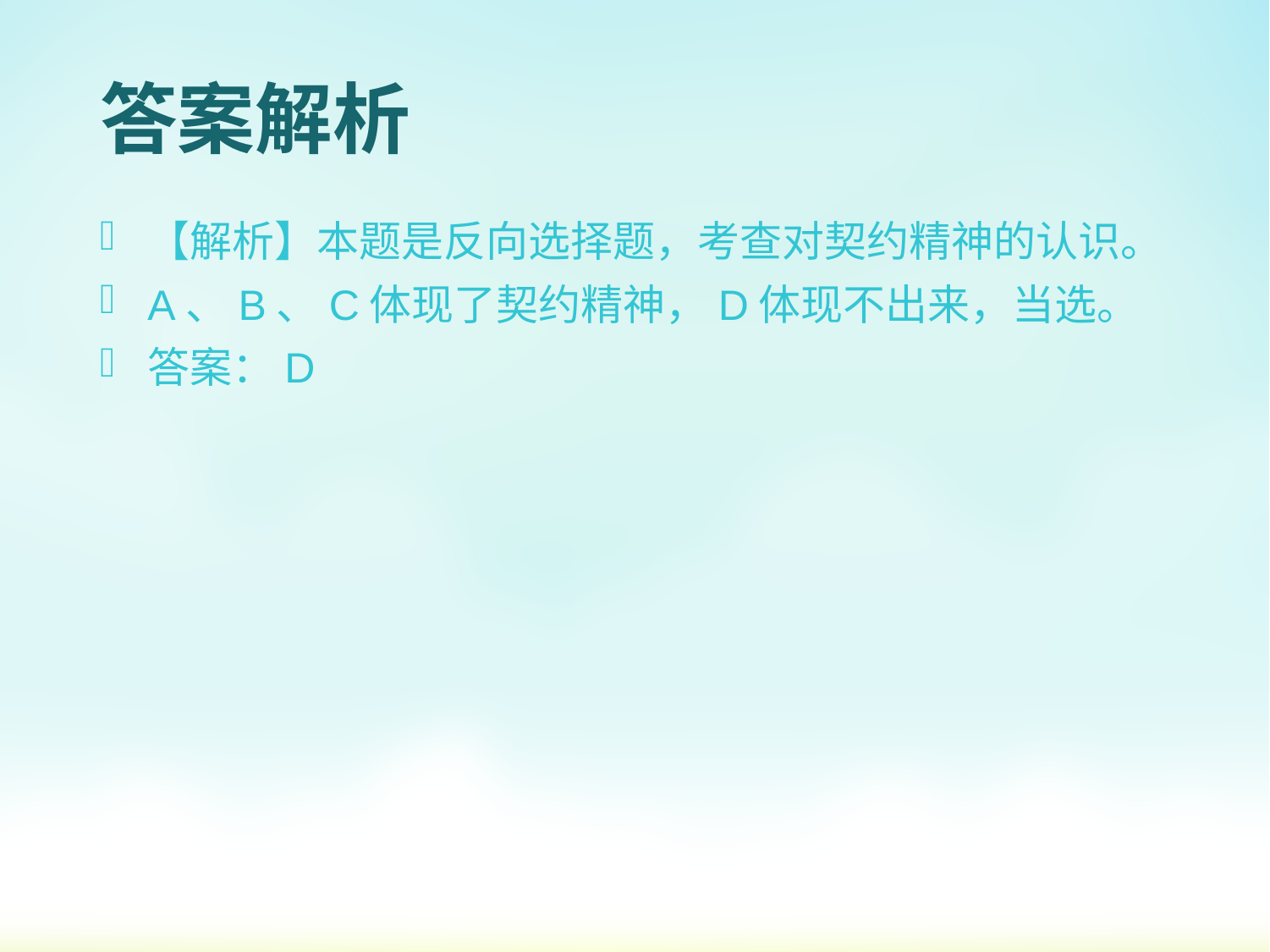

# 答案解析
【解析】本题是反向选择题，考查对契约精神的认识。
A、B、C体现了契约精神，D体现不出来，当选。
答案：D